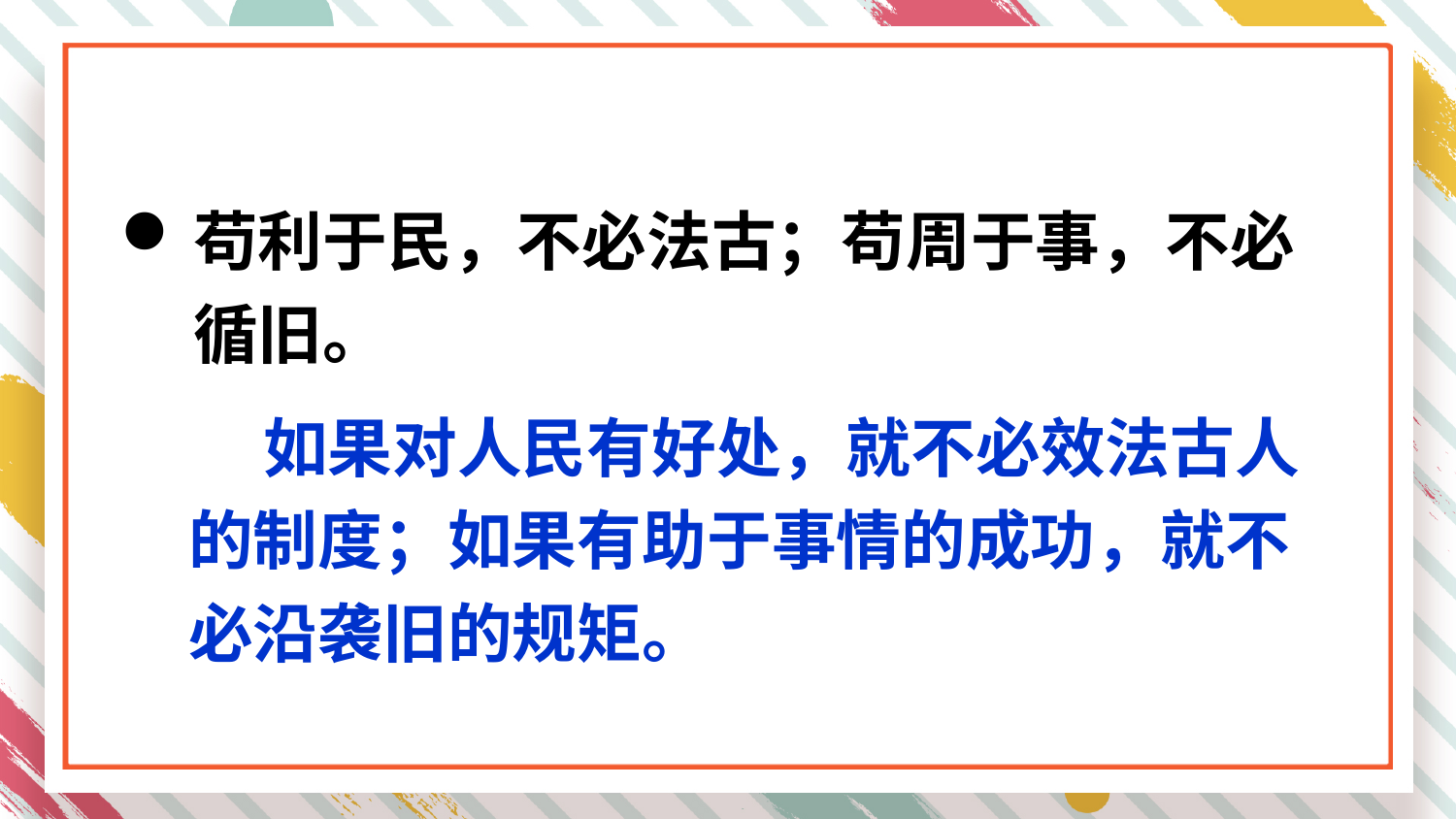

苟利于民，不必法古；苟周于事，不必循旧。
    如果对人民有好处，就不必效法古人的制度；如果有助于事情的成功，就不必沿袭旧的规矩。